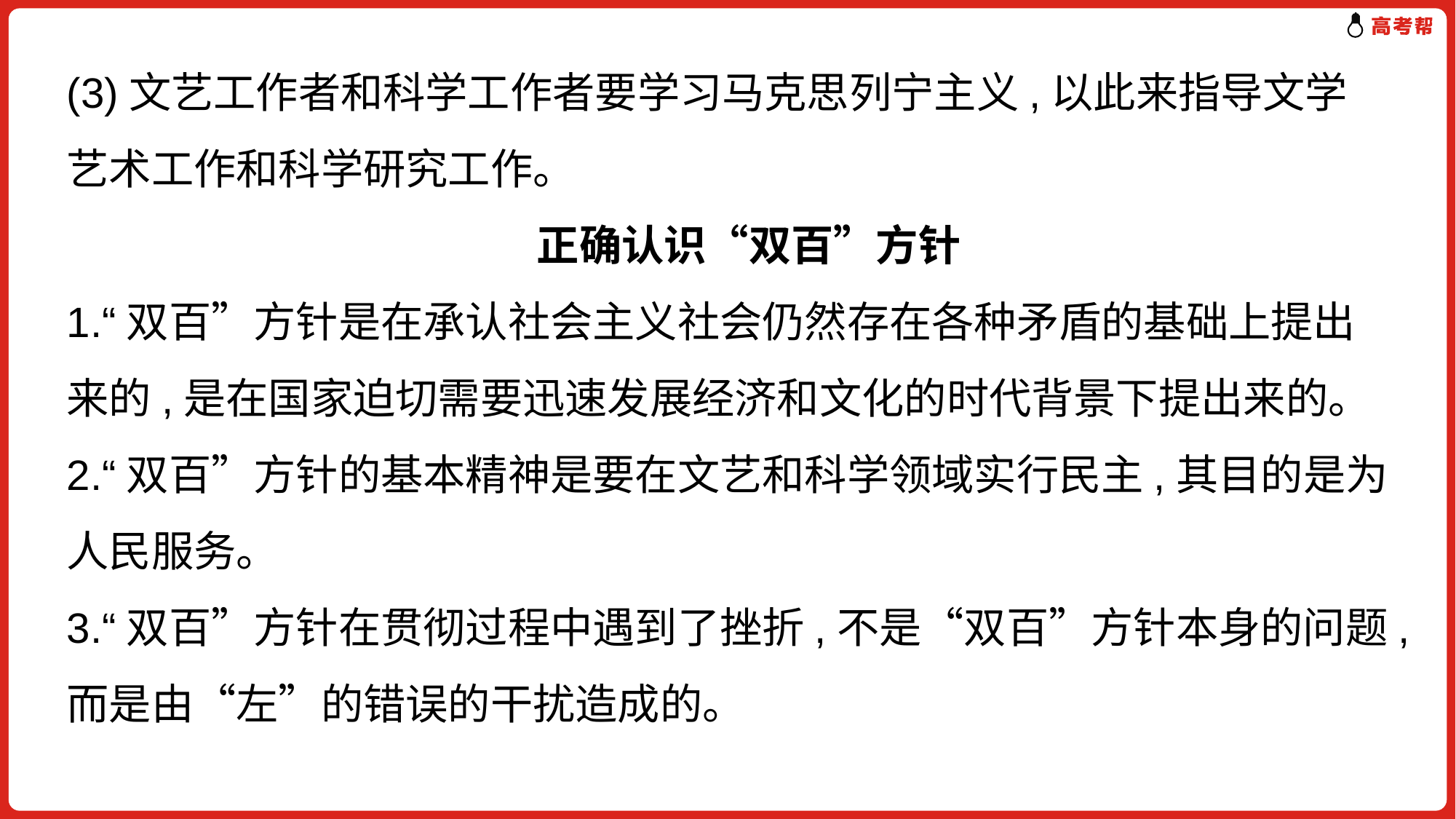

(3)文艺工作者和科学工作者要学习马克思列宁主义,以此来指导文学艺术工作和科学研究工作。
　正确认识“双百”方针
1.“双百”方针是在承认社会主义社会仍然存在各种矛盾的基础上提出来的,是在国家迫切需要迅速发展经济和文化的时代背景下提出来的。
2.“双百”方针的基本精神是要在文艺和科学领域实行民主,其目的是为人民服务。
3.“双百”方针在贯彻过程中遇到了挫折,不是“双百”方针本身的问题,而是由“左”的错误的干扰造成的。